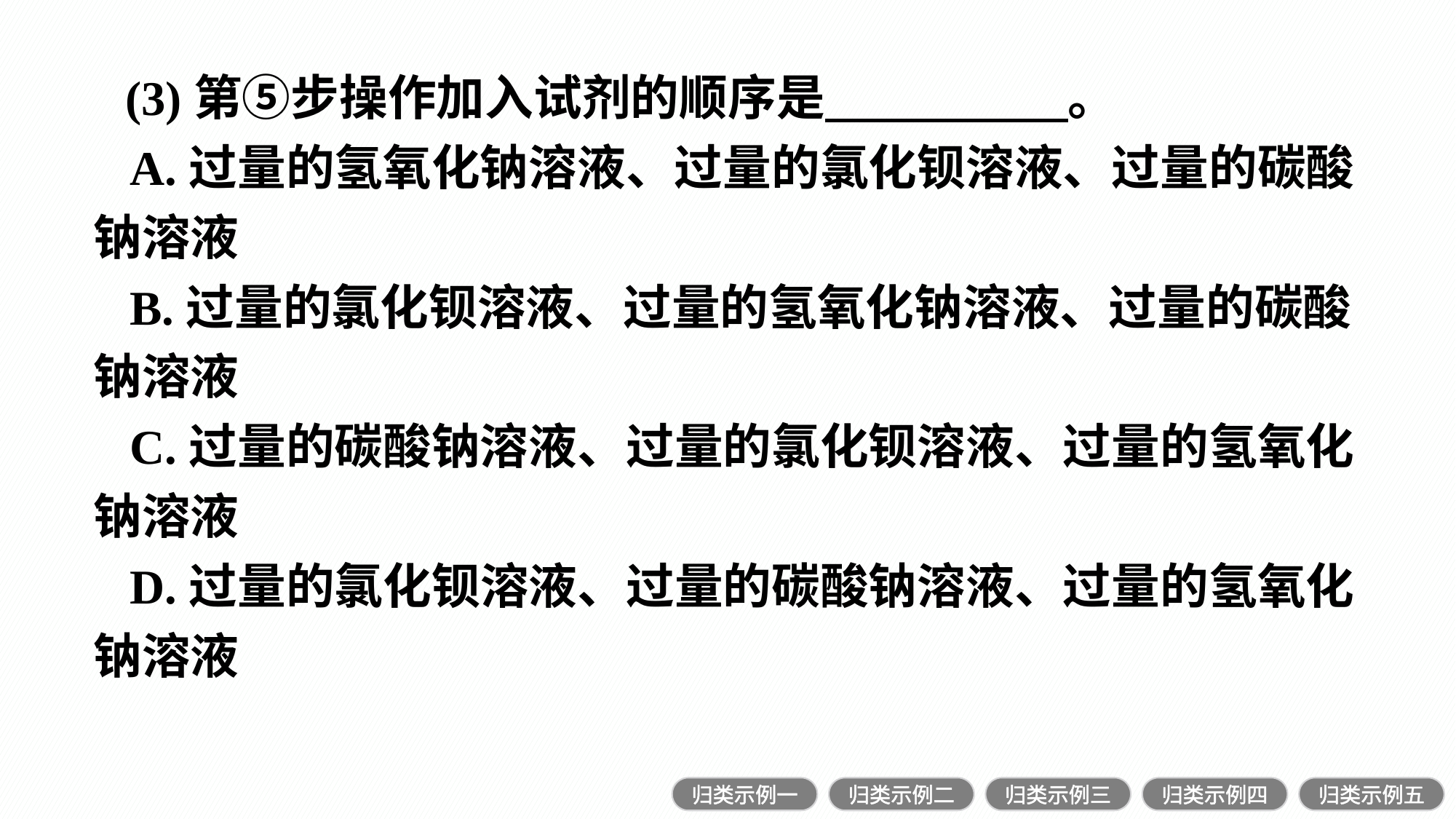

(3)第⑤步操作加入试剂的顺序是　　　　　。
A.过量的氢氧化钠溶液、过量的氯化钡溶液、过量的碳酸钠溶液
B.过量的氯化钡溶液、过量的氢氧化钠溶液、过量的碳酸钠溶液
C.过量的碳酸钠溶液、过量的氯化钡溶液、过量的氢氧化钠溶液
D.过量的氯化钡溶液、过量的碳酸钠溶液、过量的氢氧化钠溶液